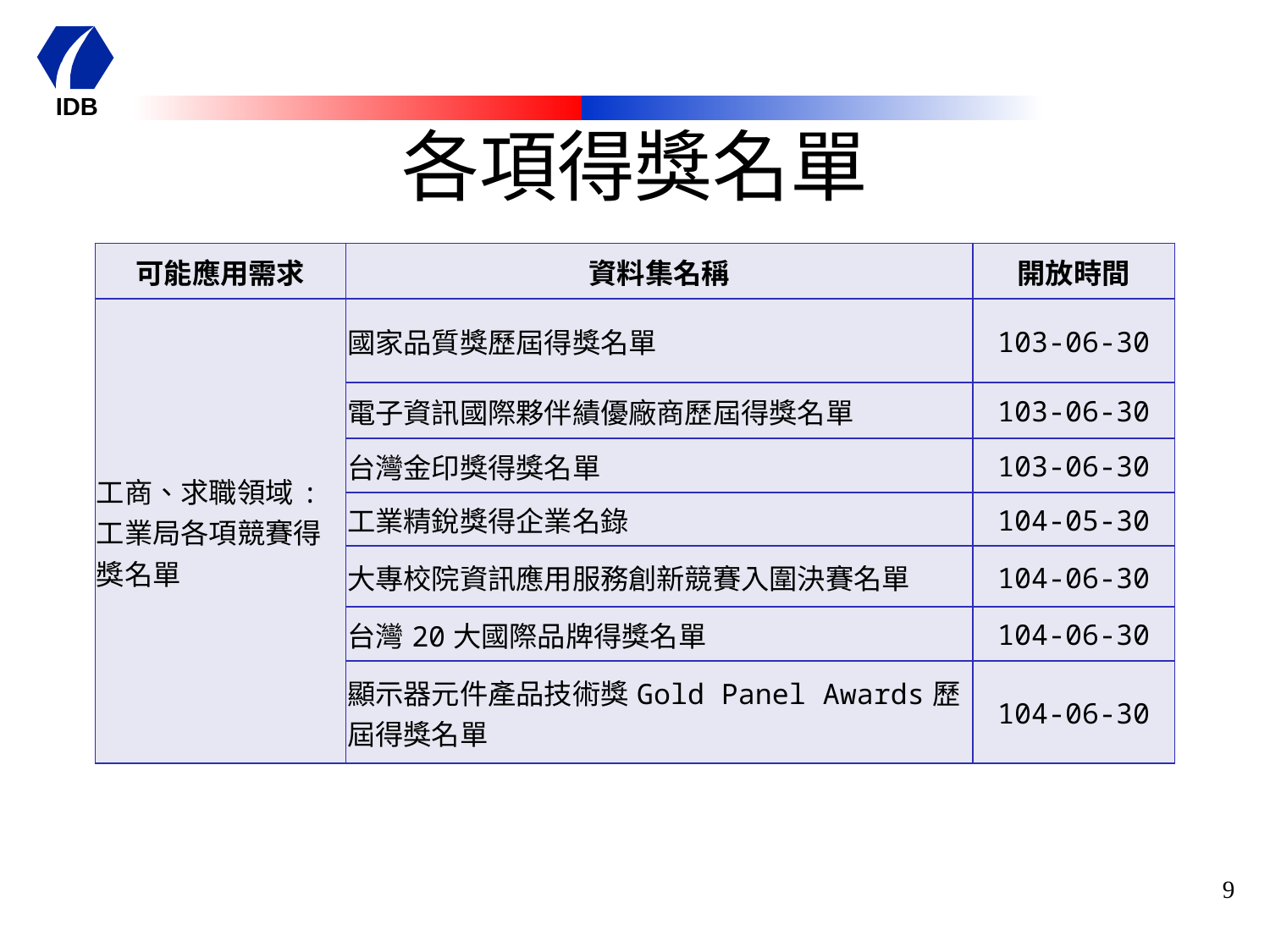

# 各項得獎名單
| 可能應用需求 | 資料集名稱 | 開放時間 |
| --- | --- | --- |
| 工商、求職領域: 工業局各項競賽得獎名單 | 國家品質獎歷屆得獎名單 | 103-06-30 |
|  | 電子資訊國際夥伴績優廠商歷屆得獎名單 | 103-06-30 |
|  | 台灣金印獎得獎名單 | 103-06-30 |
|  | 工業精銳獎得企業名錄 | 104-05-30 |
|  | 大專校院資訊應用服務創新競賽入圍決賽名單 | 104-06-30 |
|  | 台灣20大國際品牌得獎名單 | 104-06-30 |
|  | 顯示器元件產品技術獎Gold Panel Awards歷屆得獎名單 | 104-06-30 |
9